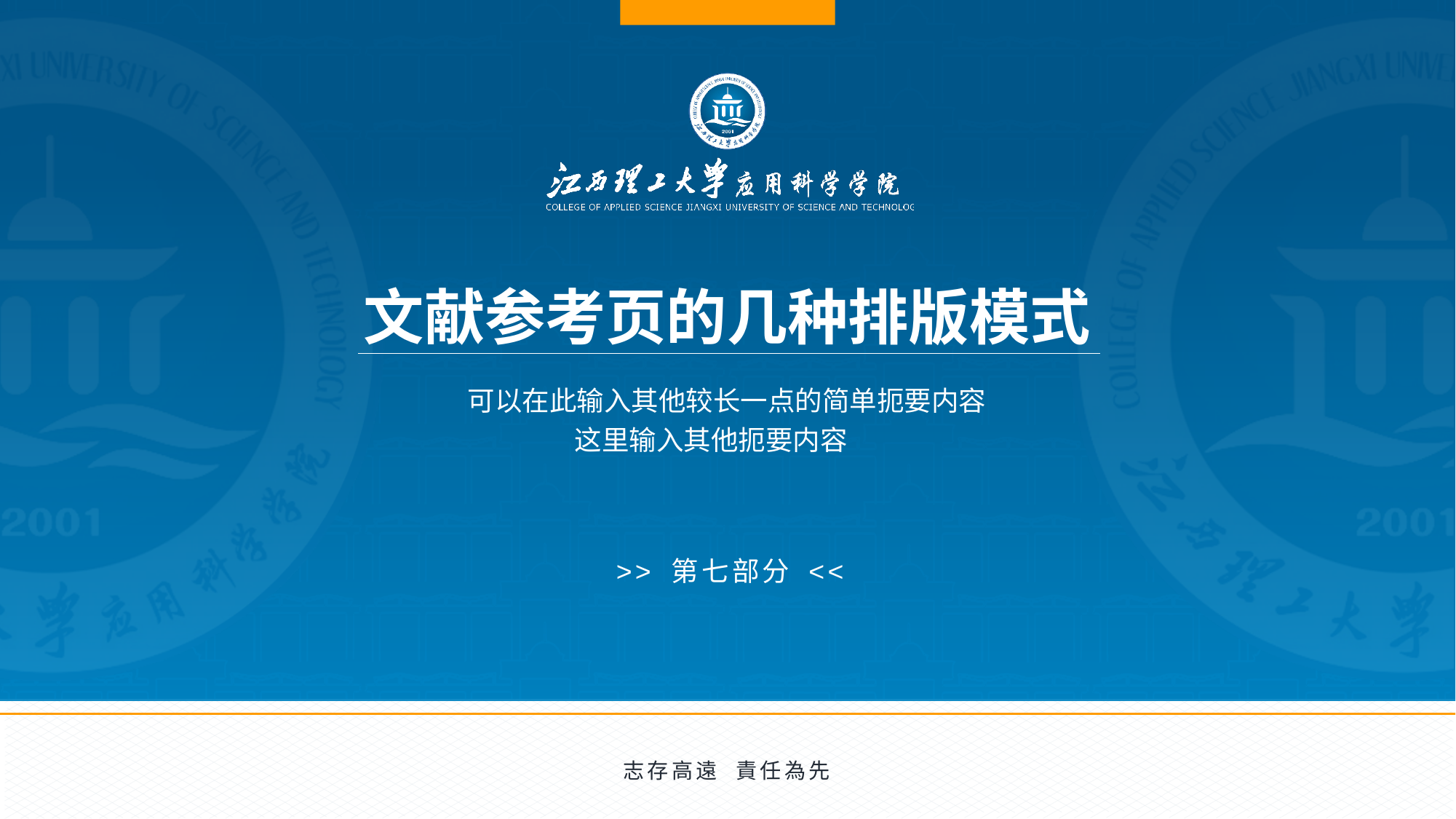

文献参考页的几种排版模式
可以在此输入其他较长一点的简单扼要内容
这里输入其他扼要内容
>> 第七部分 <<